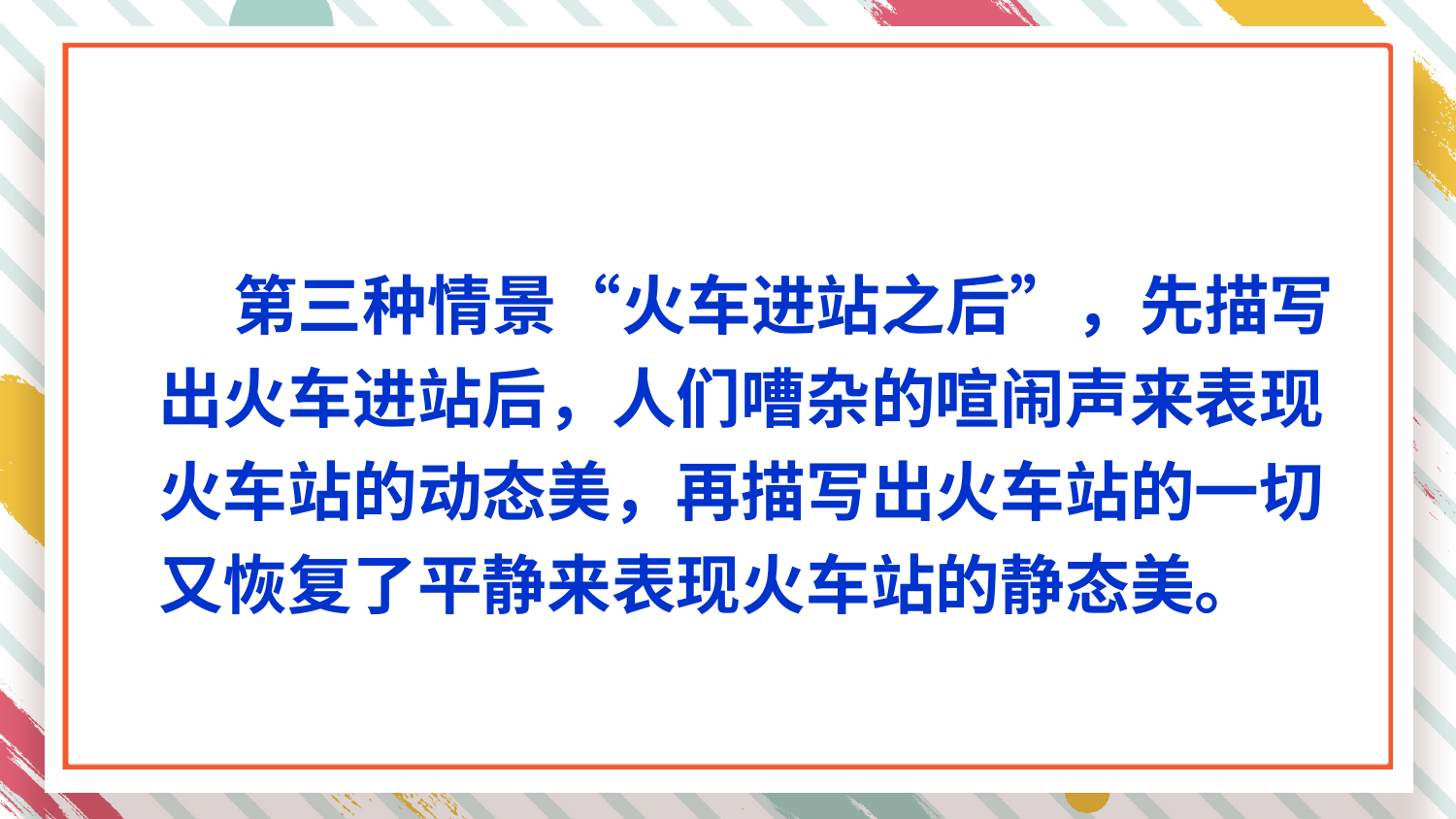

第三种情景“火车进站之后”，先描写出火车进站后，人们嘈杂的喧闹声来表现火车站的动态美，再描写出火车站的一切又恢复了平静来表现火车站的静态美。